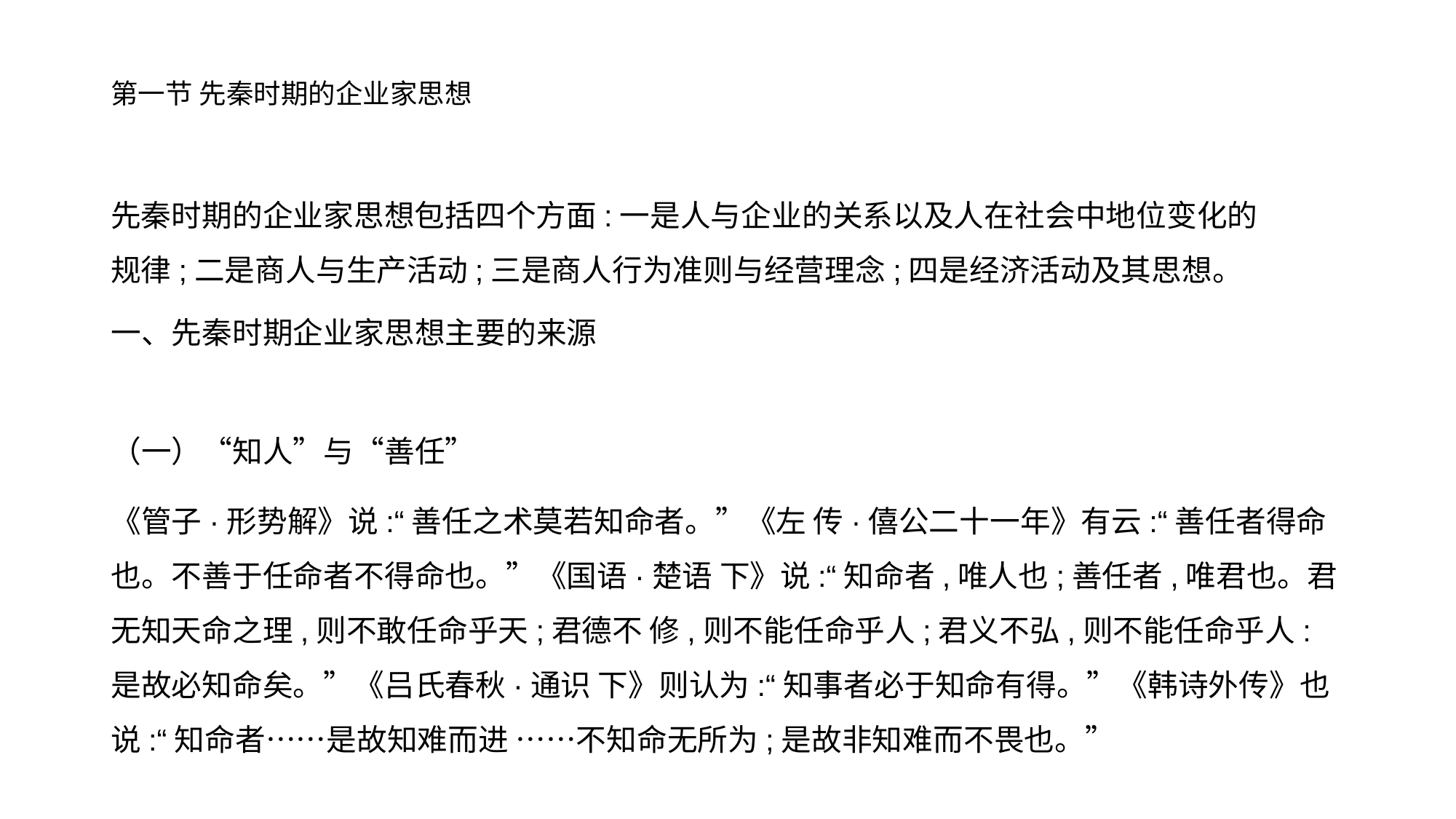

# 第一节 先秦时期的企业家思想
先秦时期的企业家思想包括四个方面:一是人与企业的关系以及人在社会中地位变化的规律;二是商人与生产活动;三是商人行为准则与经营理念;四是经济活动及其思想。
一、先秦时期企业家思想主要的来源

（一）“知人”与“善任”
《管子·形势解》说:“善任之术莫若知命者。”《左 传·僖公二十一年》有云:“善任者得命也。不善于任命者不得命也。”《国语·楚语 下》说:“知命者,唯人也;善任者,唯君也。君无知天命之理,则不敢任命乎天;君德不 修,则不能任命乎人;君义不弘,则不能任命乎人:是故必知命矣。”《吕氏春秋·通识 下》则认为:“知事者必于知命有得。”《韩诗外传》也说:“知命者……是故知难而进 ……不知命无所为;是故非知难而不畏也。”